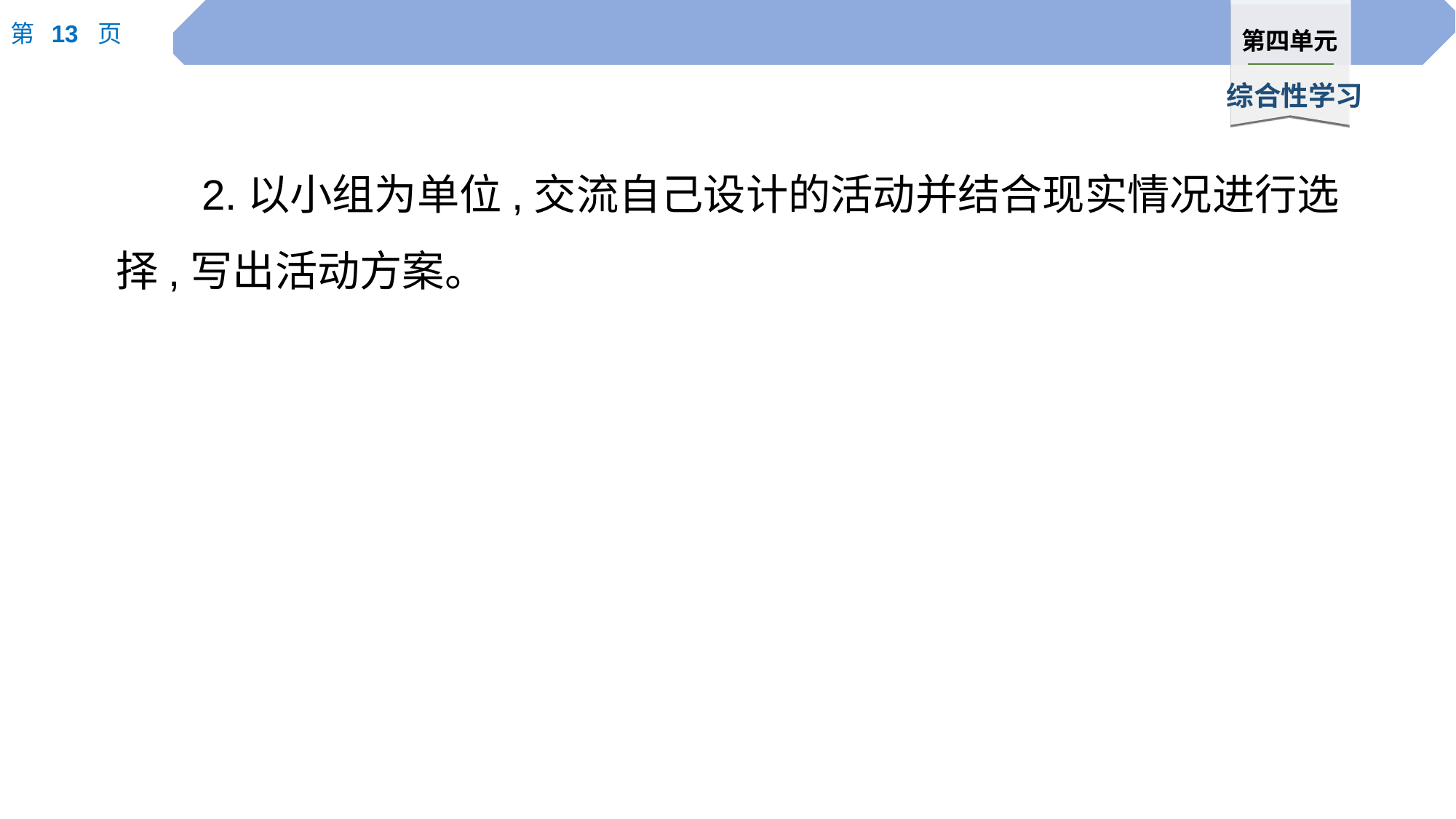

2.以小组为单位,交流自己设计的活动并结合现实情况进行选择,写出活动方案。